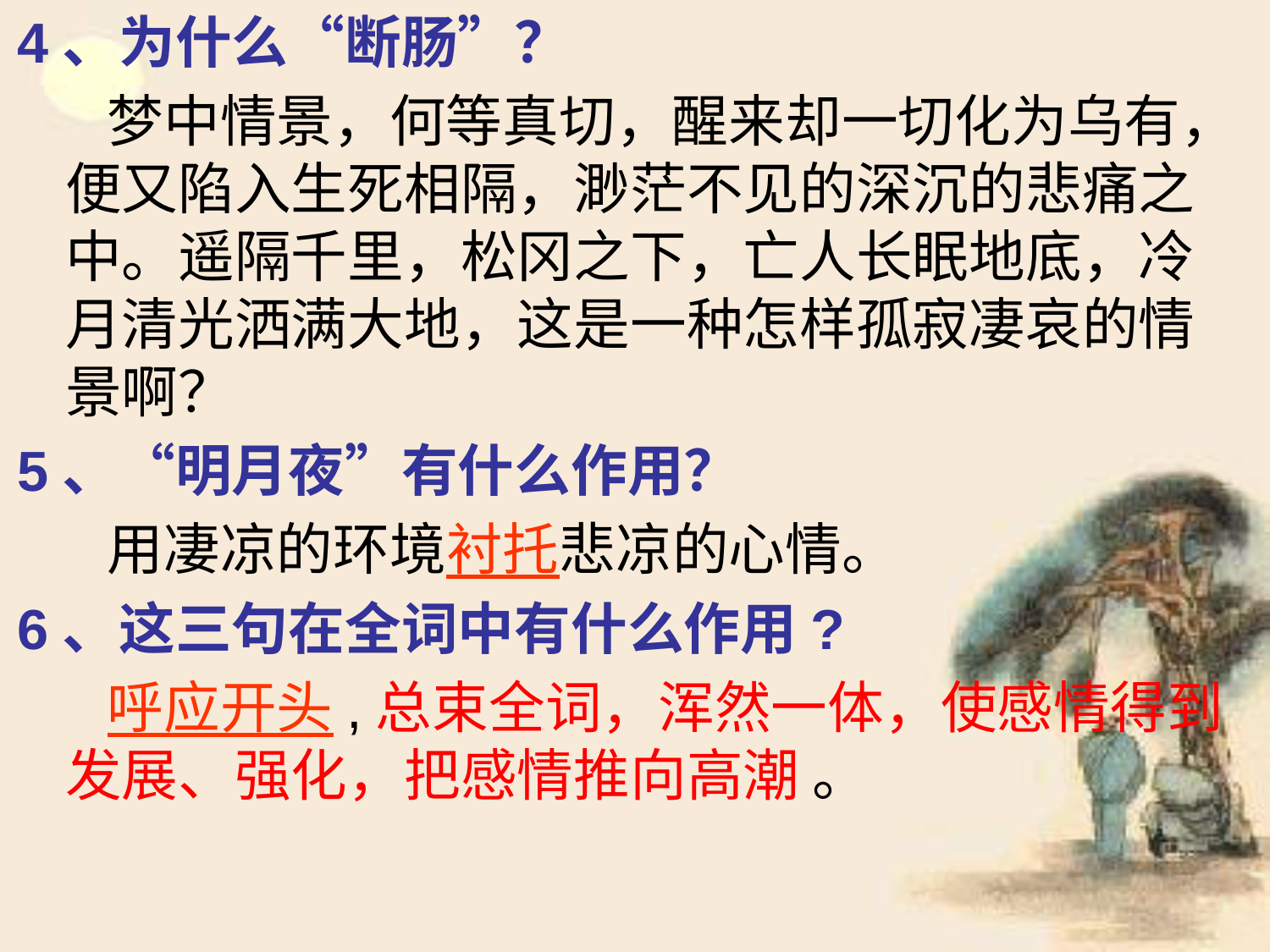

4、为什么“断肠”？
      梦中情景，何等真切，醒来却一切化为乌有，便又陷入生死相隔，渺茫不见的深沉的悲痛之中。遥隔千里，松冈之下，亡人长眠地底，冷月清光洒满大地，这是一种怎样孤寂凄哀的情景啊？
5、“明月夜”有什么作用？
      用凄凉的环境衬托悲凉的心情。
6、这三句在全词中有什么作用?
      呼应开头,总束全词，浑然一体，使感情得到发展、强化，把感情推向高潮 。